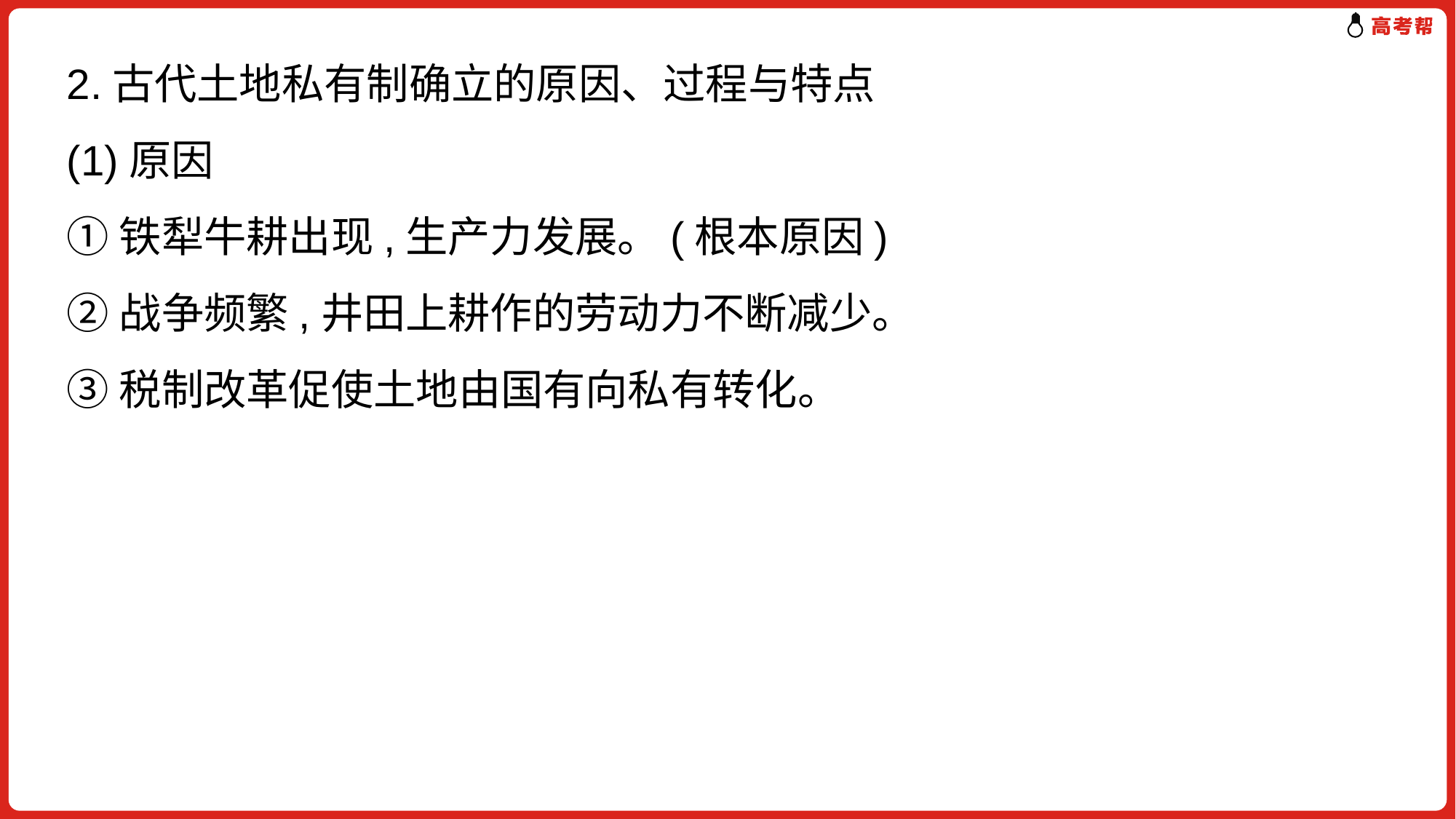

2.古代土地私有制确立的原因、过程与特点
(1)原因
①铁犁牛耕出现,生产力发展。(根本原因)
②战争频繁,井田上耕作的劳动力不断减少。
③税制改革促使土地由国有向私有转化。